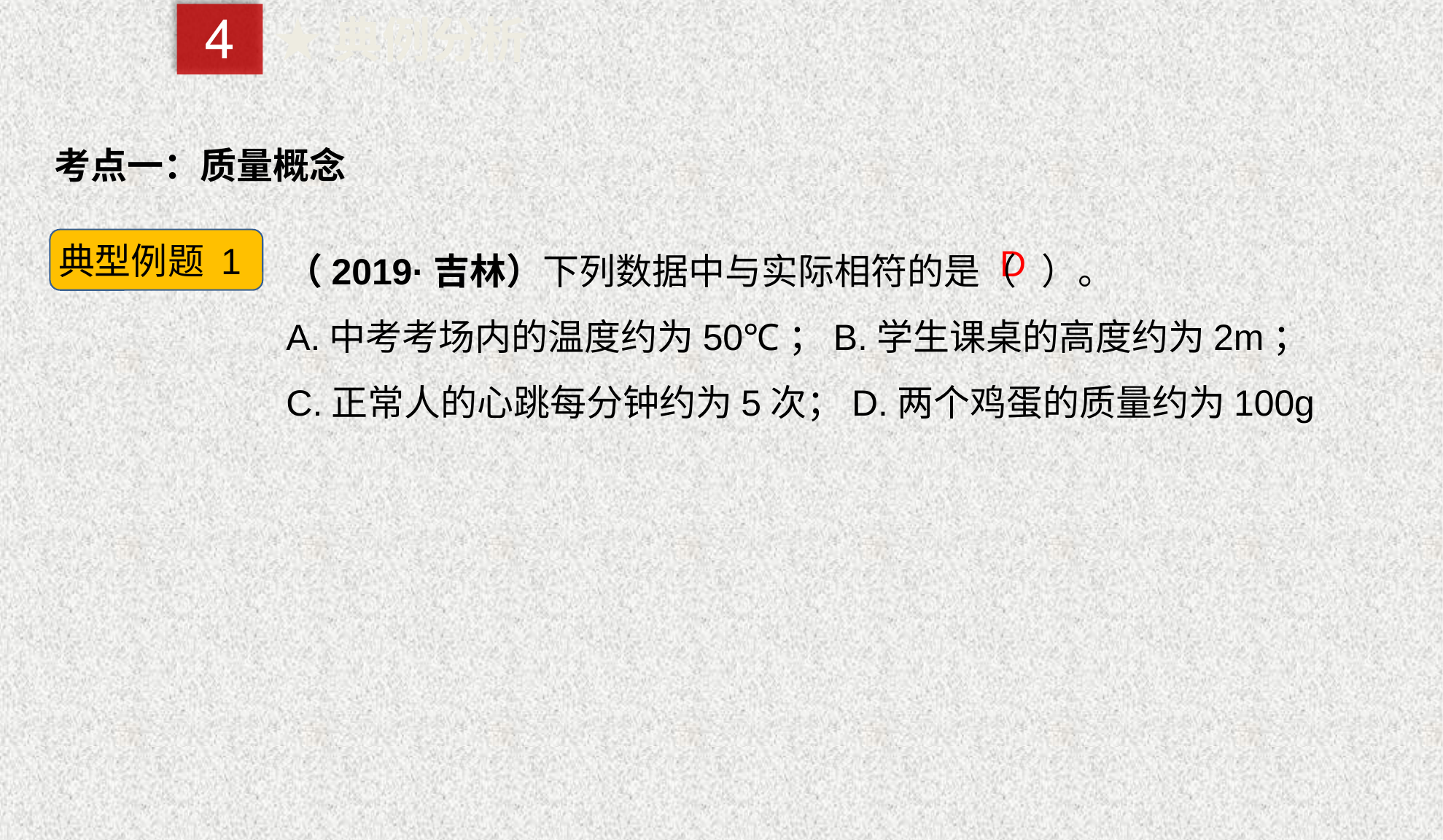

4
★典例分析
考点一：质量概念
（2019·吉林）下列数据中与实际相符的是（   ）。
A.中考考场内的温度约为50℃；B.学生课桌的高度约为2m；
C.正常人的心跳每分钟约为5次；D.两个鸡蛋的质量约为100g
典型例题 1
D